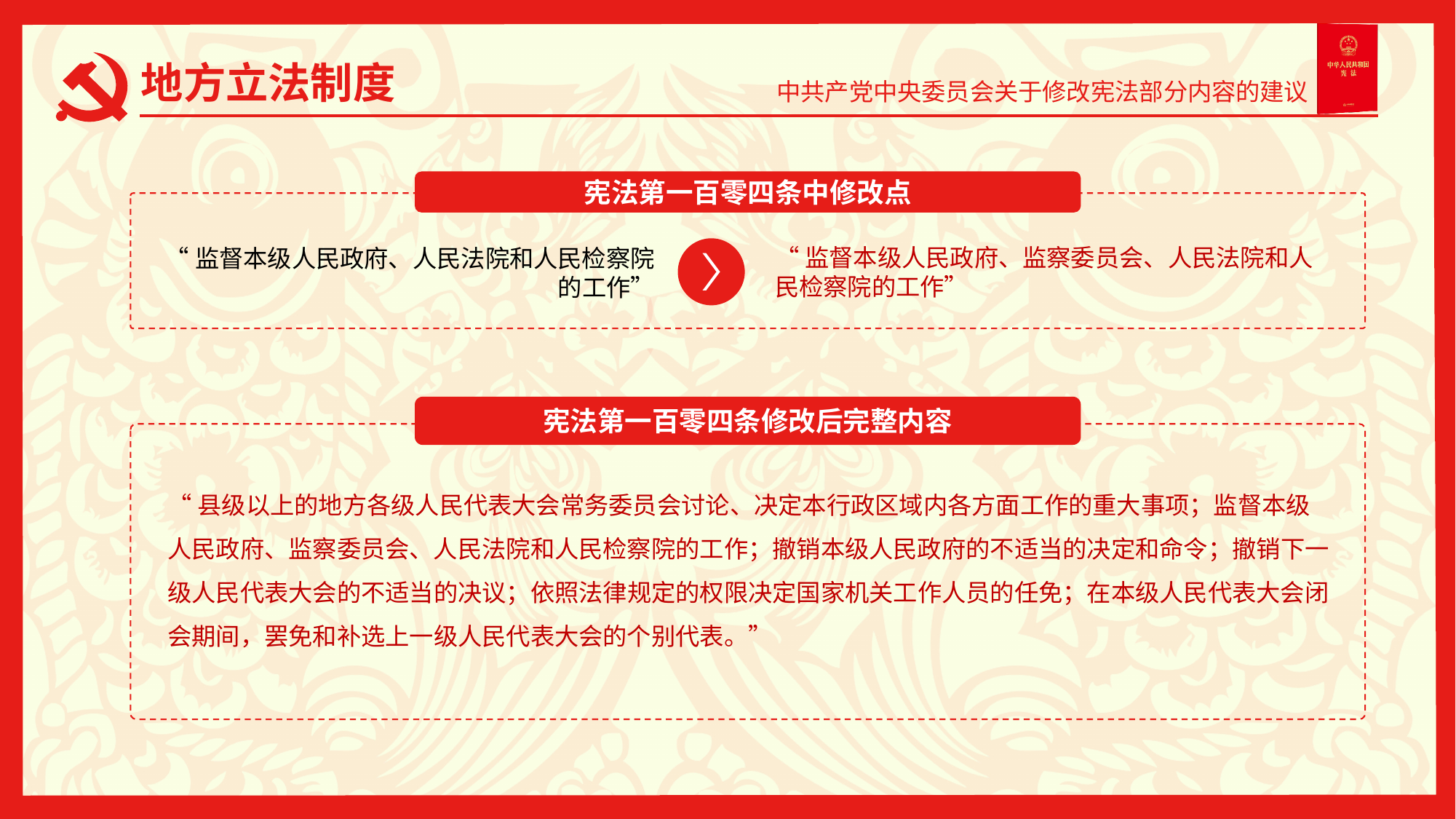

地方立法制度
宪法第一百零四条中修改点

“监督本级人民政府、监察委员会、人民法院和人民检察院的工作”
“监督本级人民政府、人民法院和人民检察院的工作”

宪法第一百零四条修改后完整内容

“县级以上的地方各级人民代表大会常务委员会讨论、决定本行政区域内各方面工作的重大事项；监督本级人民政府、监察委员会、人民法院和人民检察院的工作；撤销本级人民政府的不适当的决定和命令；撤销下一级人民代表大会的不适当的决议；依照法律规定的权限决定国家机关工作人员的任免；在本级人民代表大会闭会期间，罢免和补选上一级人民代表大会的个别代表。”